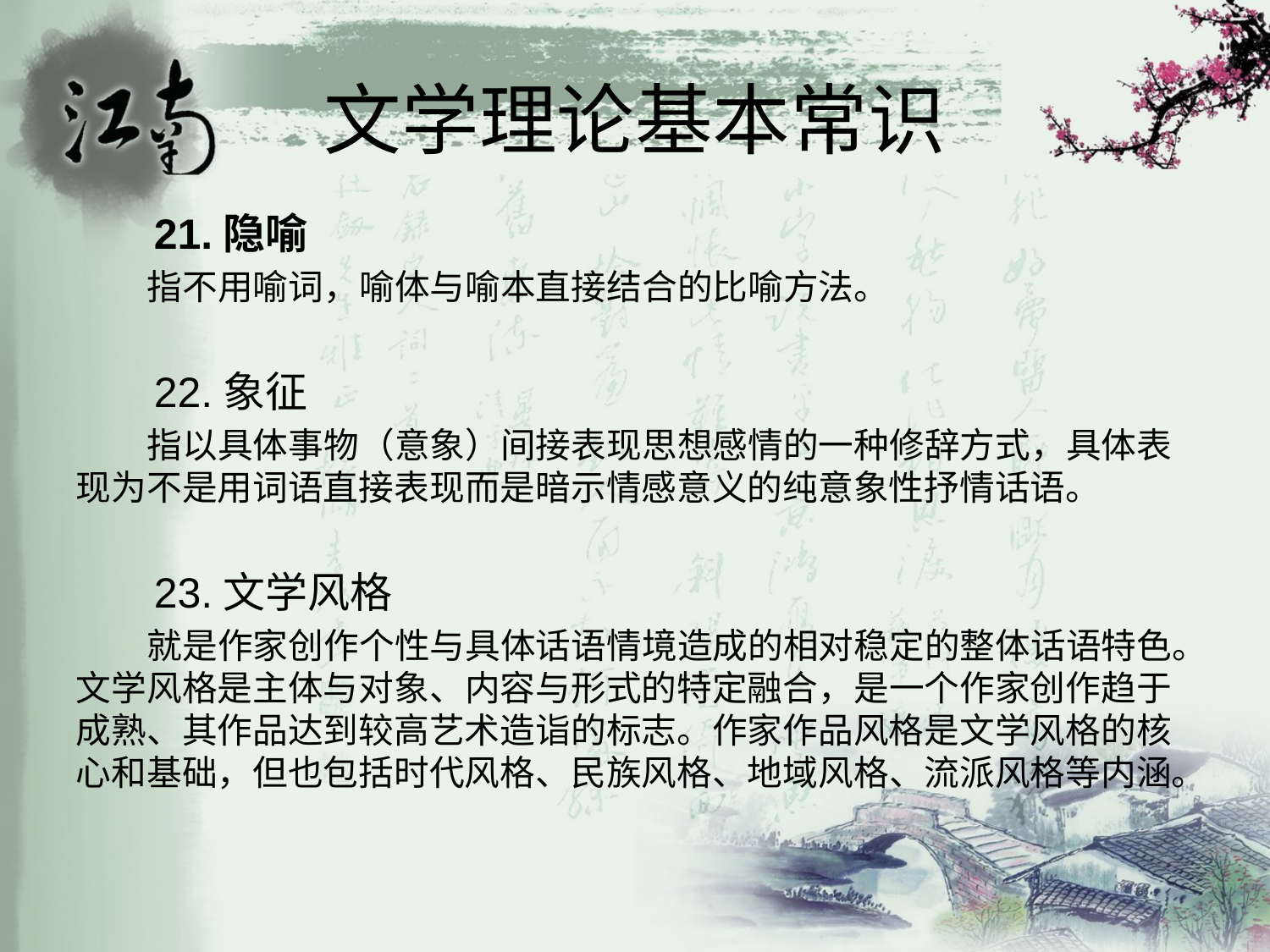

# 文学理论基本常识
        21.隐喻
        指不用喻词，喻体与喻本直接结合的比喻方法。

        22.象征
        指以具体事物（意象）间接表现思想感情的一种修辞方式，具体表现为不是用词语直接表现而是暗示情感意义的纯意象性抒情话语。

        23.文学风格
        就是作家创作个性与具体话语情境造成的相对稳定的整体话语特色。文学风格是主体与对象、内容与形式的特定融合，是一个作家创作趋于成熟、其作品达到较高艺术造诣的标志。作家作品风格是文学风格的核心和基础，但也包括时代风格、民族风格、地域风格、流派风格等内涵。